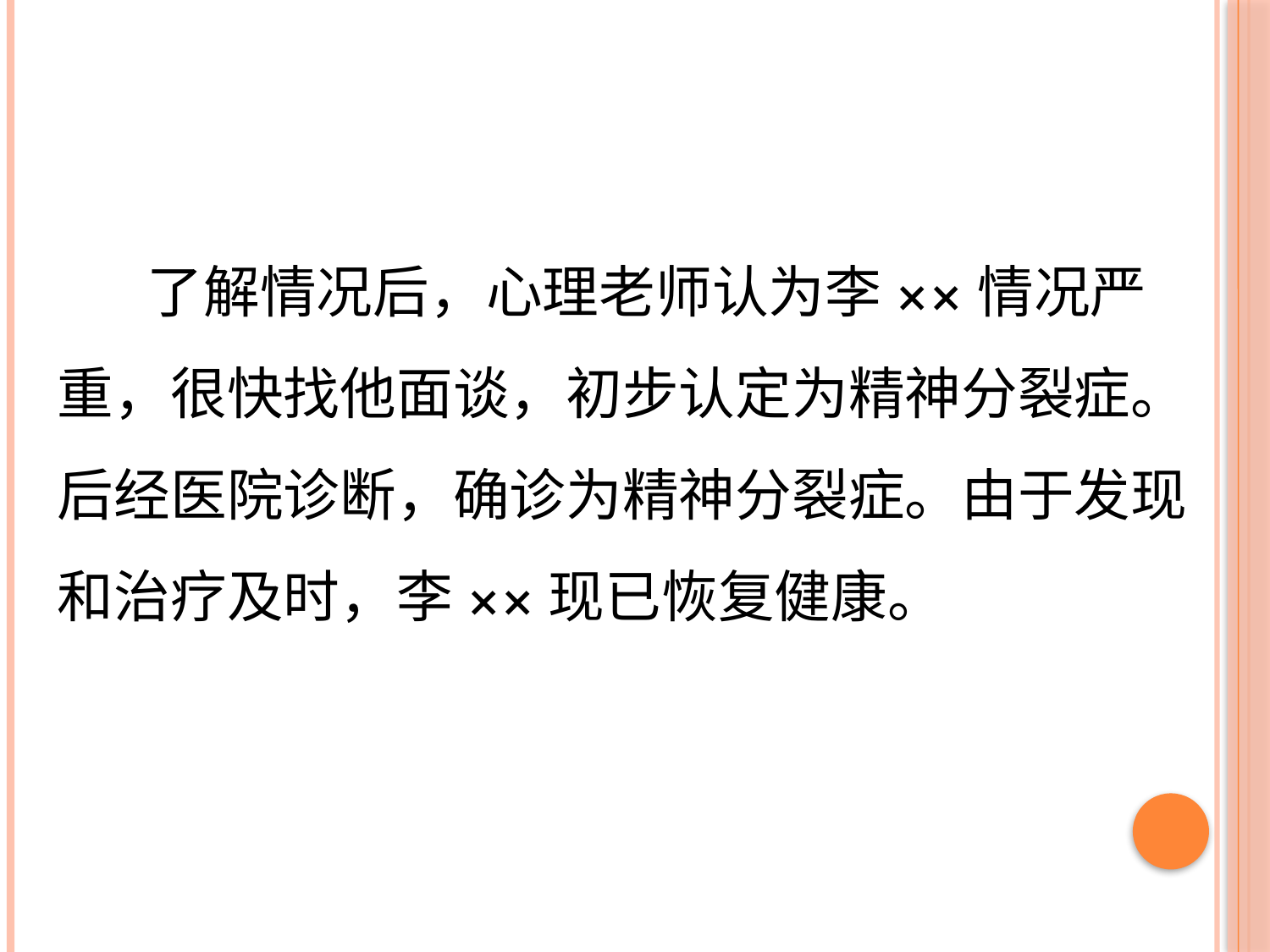

了解情况后，心理老师认为李××情况严重，很快找他面谈，初步认定为精神分裂症。后经医院诊断，确诊为精神分裂症。由于发现和治疗及时，李××现已恢复健康。